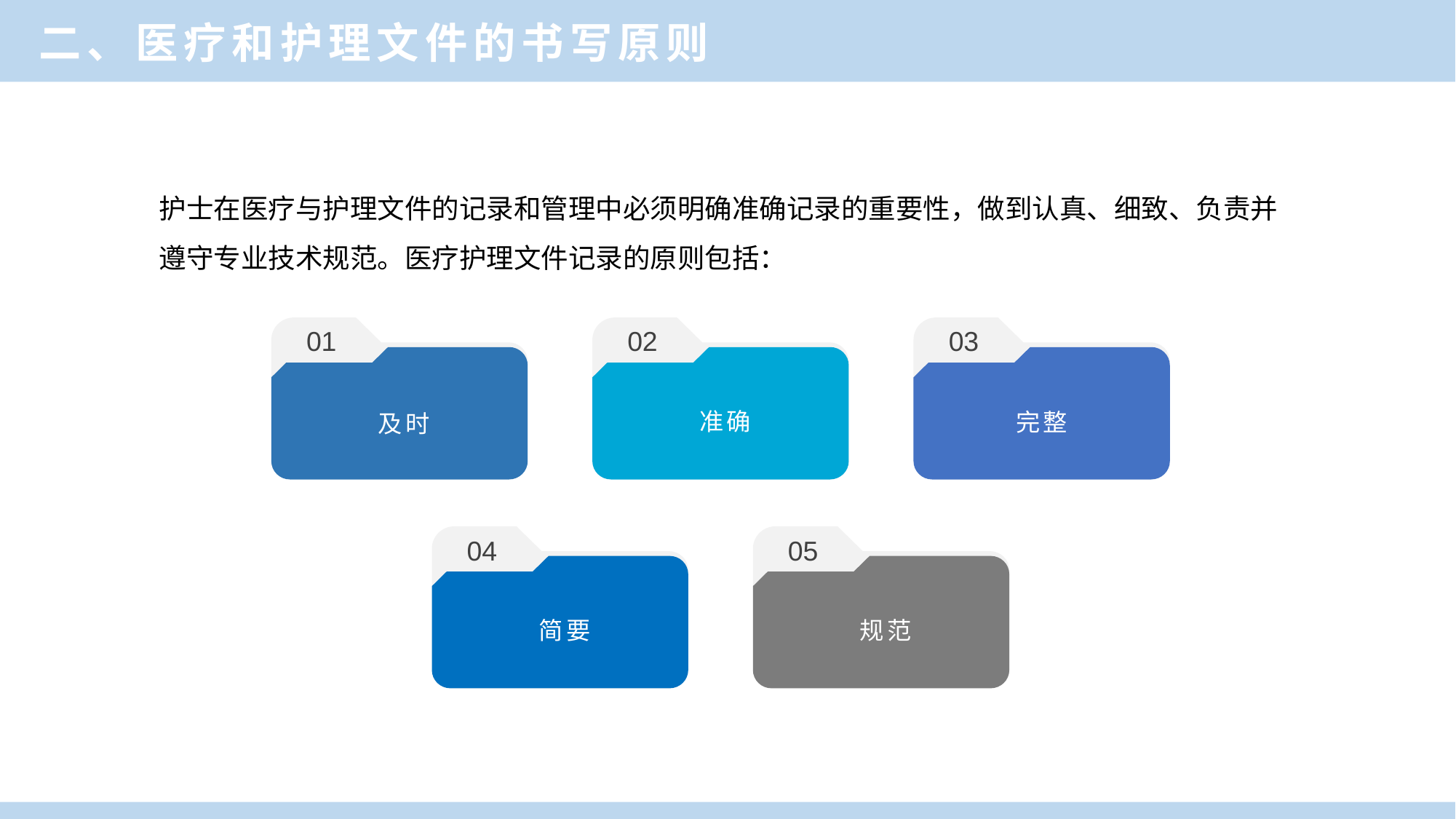

二、医疗和护理文件的书写原则
护士在医疗与护理文件的记录和管理中必须明确准确记录的重要性，做到认真、细致、负责并遵守专业技术规范。医疗护理文件记录的原则包括：

01
02
03

准确
完整
及时

04
05

简要
规范